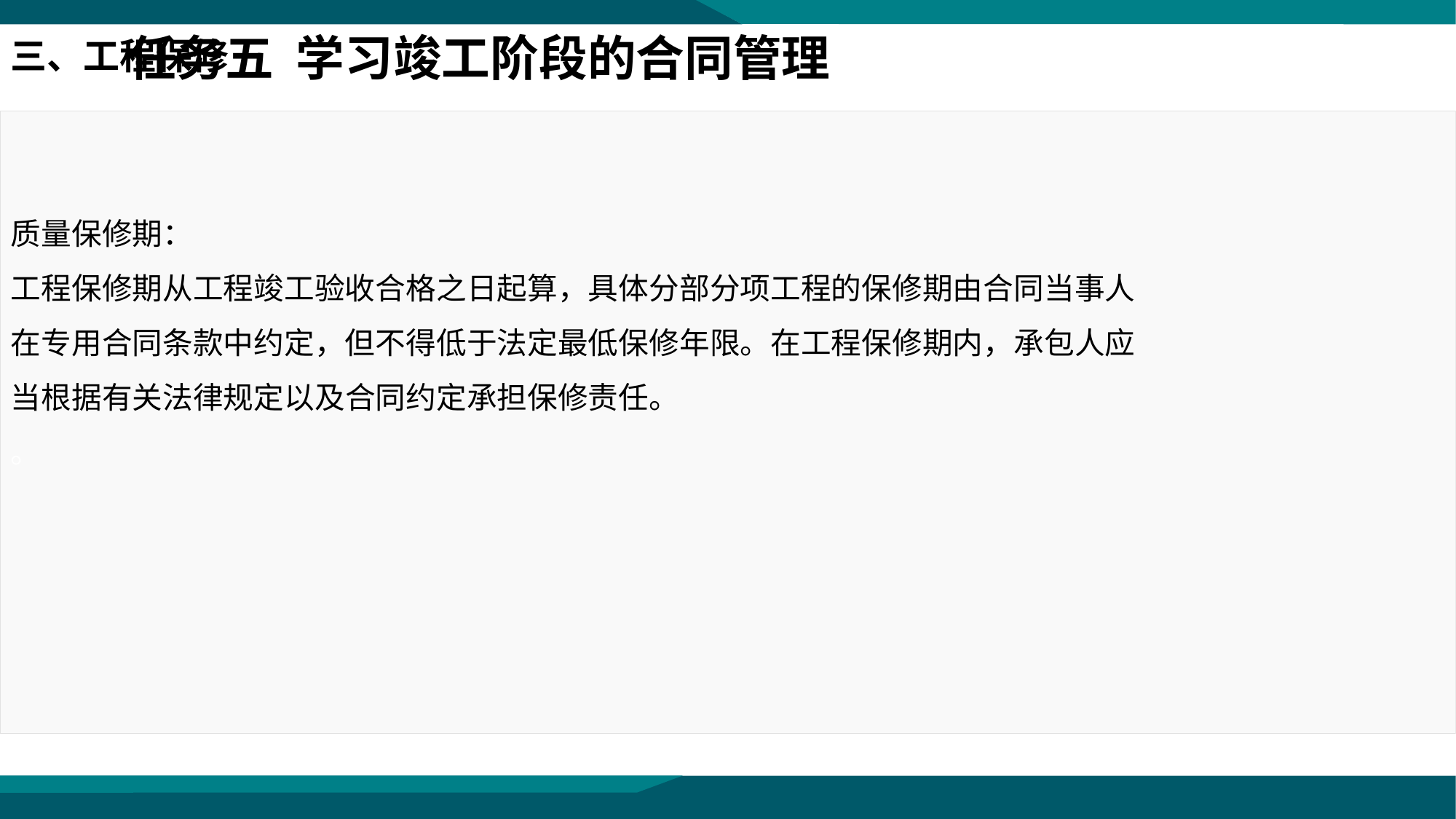

任务五  学习竣工阶段的合同管理
三、工程保修
质量保修期：
工程保修期从工程竣工验收合格之日起算，具体分部分项工程的保修期由合同当事人在专用合同条款中约定，但不得低于法定最低保修年限。在工程保修期内，承包人应当根据有关法律规定以及合同约定承担保修责任。
。